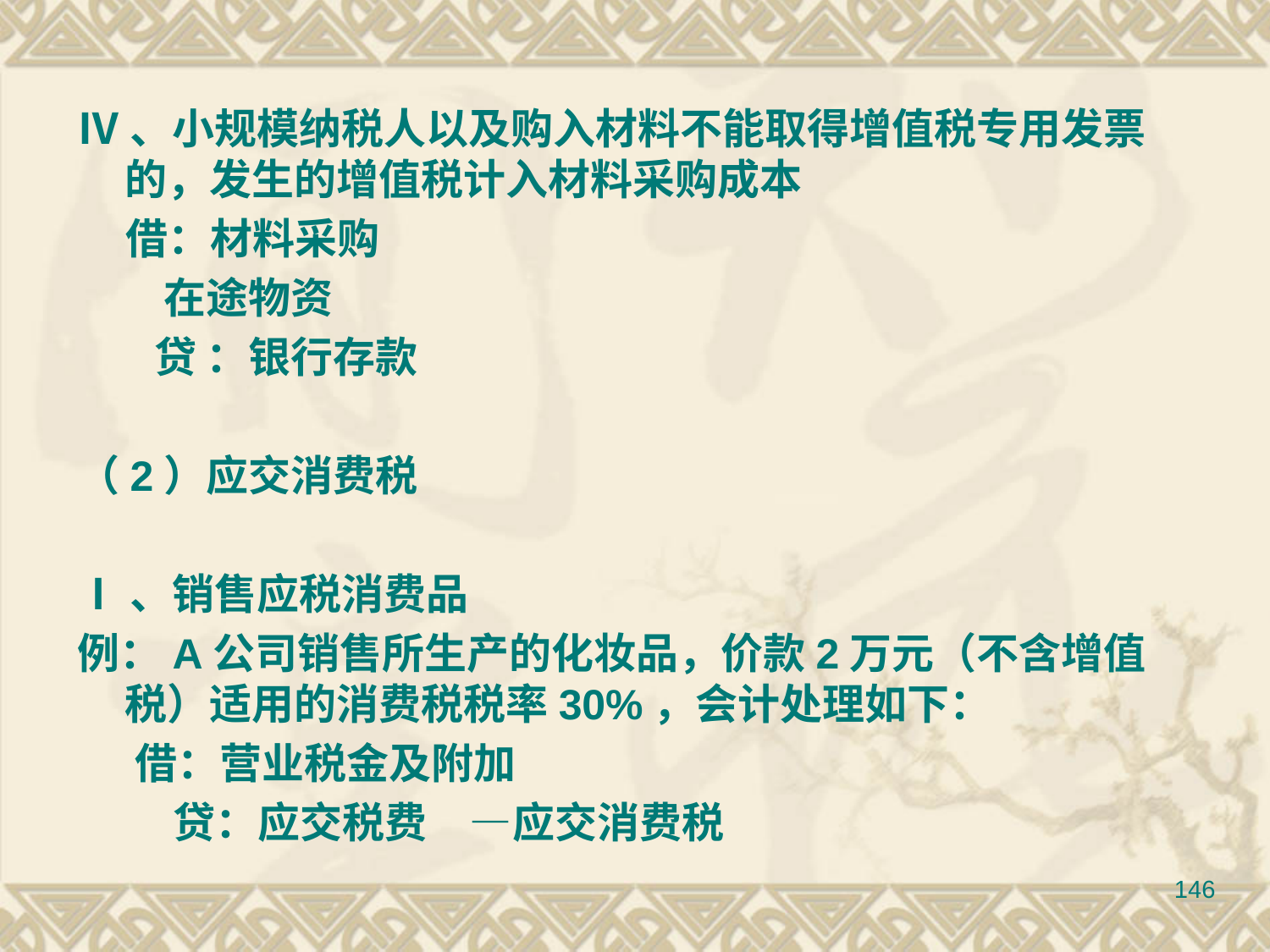

Ⅳ、小规模纳税人以及购入材料不能取得增值税专用发票的，发生的增值税计入材料采购成本
    借：材料采购
        在途物资
       贷 ：银行存款

（2）应交消费税

Ⅰ、销售应税消费品
例：A公司销售所生产的化妆品，价款2万元（不含增值税）适用的消费税税率30%，会计处理如下：
     借：营业税金及附加
         贷：应交税费　—应交消费税
146